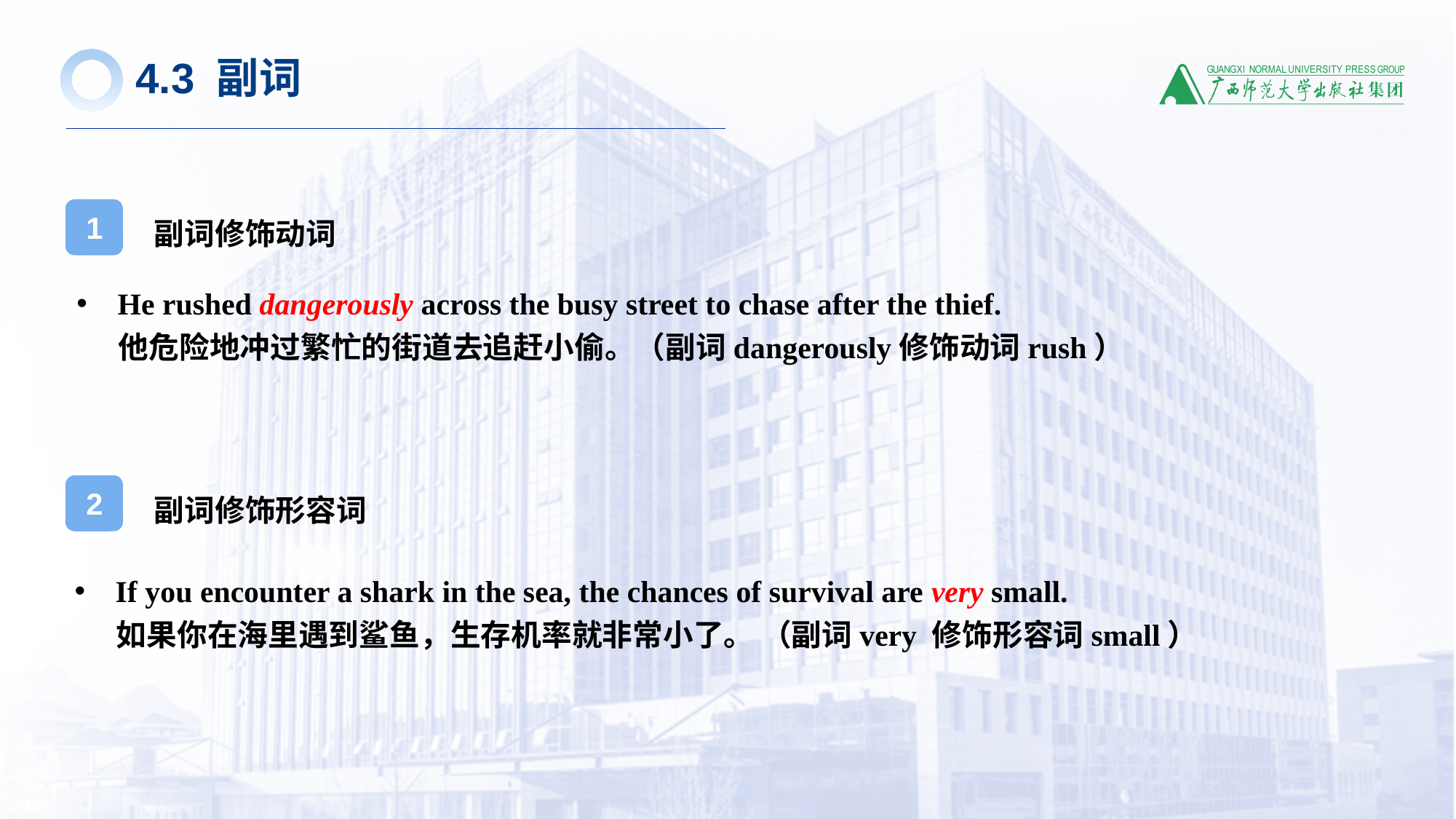

4.3 副词

副词修饰动词

1
He rushed dangerously across the busy street to chase after the thief.
     他危险地冲过繁忙的街道去追赶小偷。（副词dangerously修饰动词rush）

副词修饰形容词

2
If you encounter a shark in the sea, the chances of survival are very small.
     如果你在海里遇到鲨鱼，生存机率就非常小了。 （副词very 修饰形容词small）